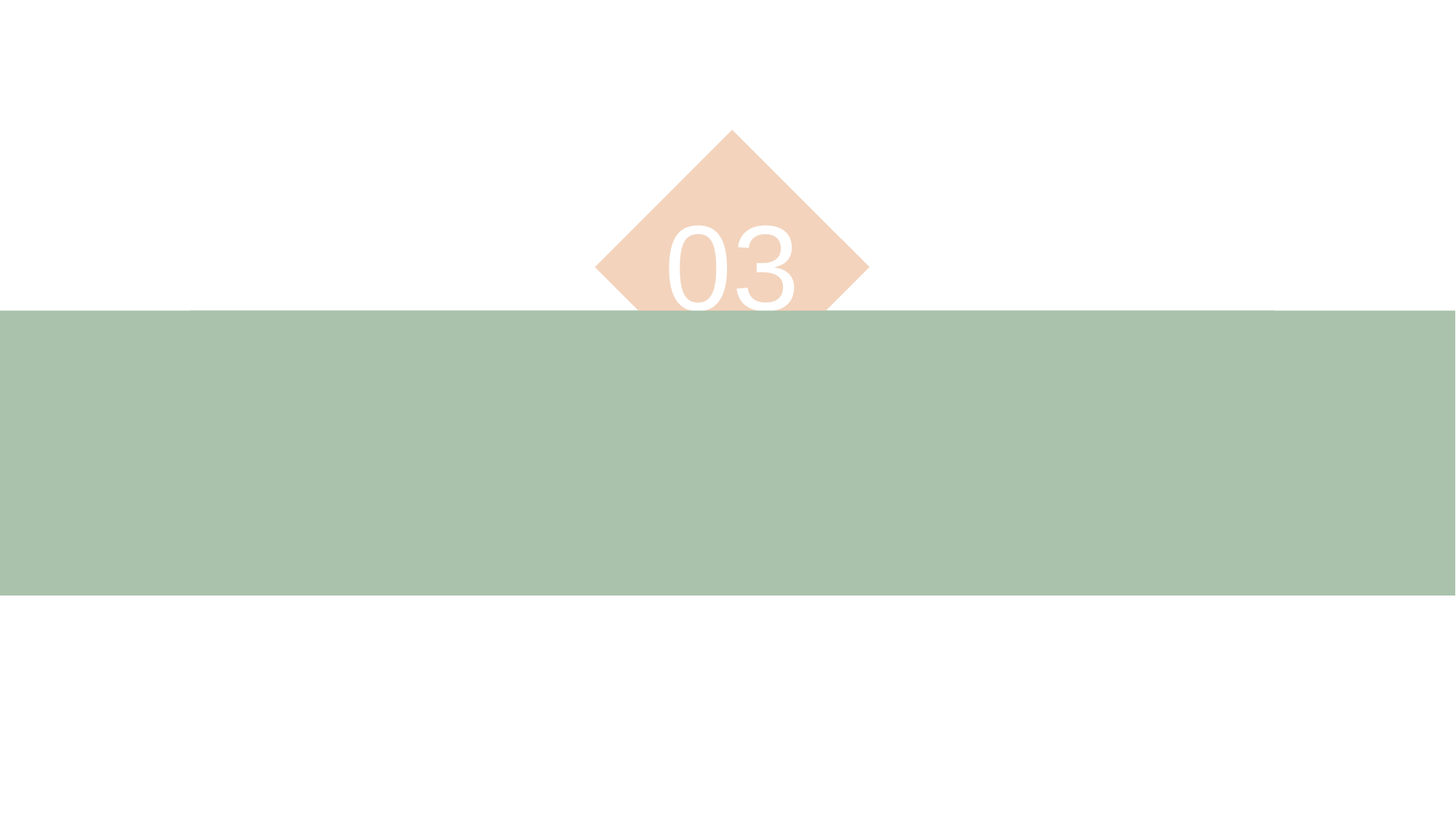

03

业绩回顾
Click here to add to title